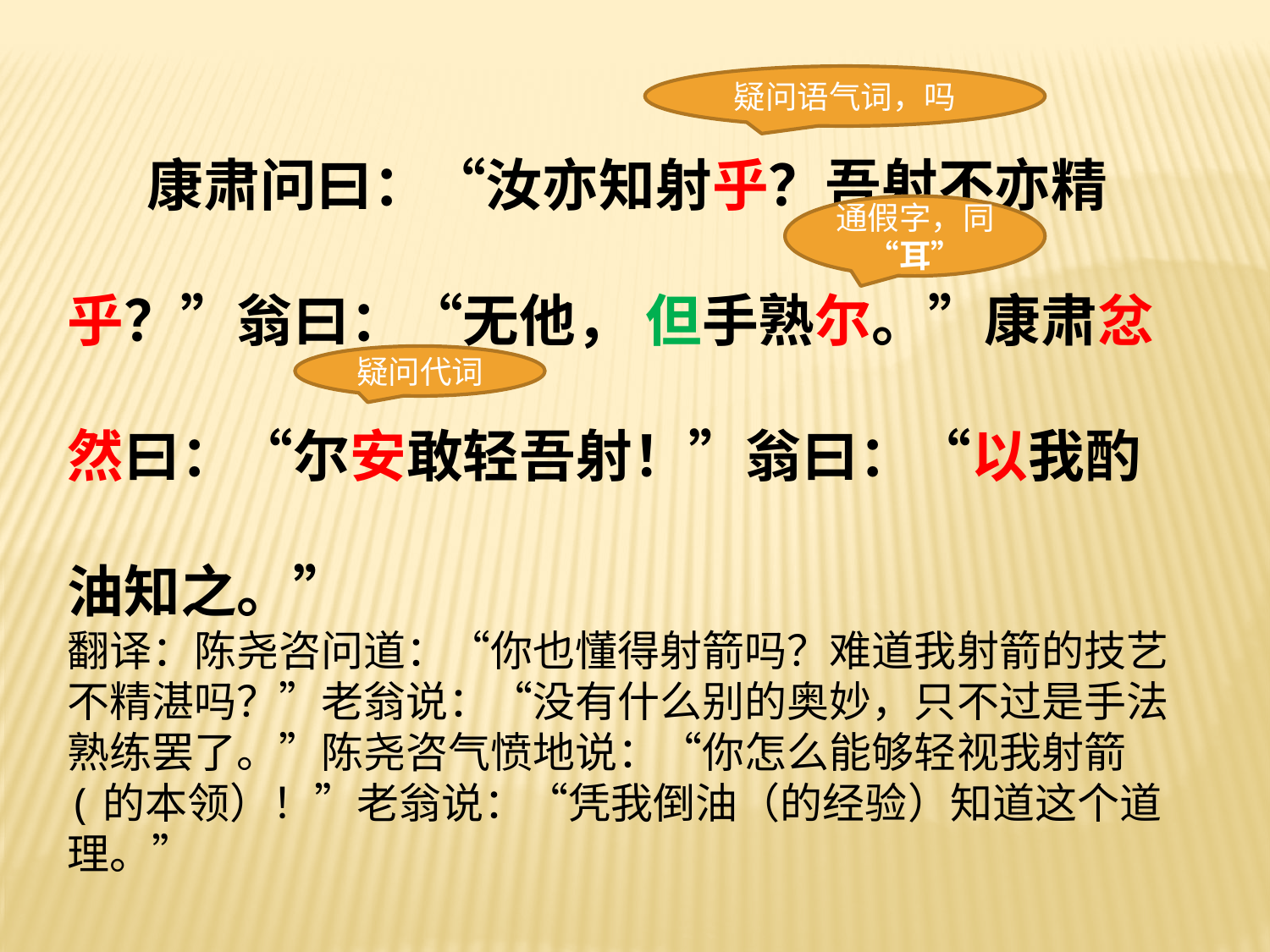

康肃问曰：“汝亦知射乎？吾射不亦精乎？”翁曰：“无他， 但手熟尔。”康肃忿然曰：“尔安敢轻吾射！”翁曰：“以我酌油知之。”
翻译：陈尧咨问道：“你也懂得射箭吗？难道我射箭的技艺不精湛吗？”老翁说：“没有什么别的奥妙，只不过是手法熟练罢了。”陈尧咨气愤地说：“你怎么能够轻视我射箭(的本领）！”老翁说：“凭我倒油（的经验）知道这个道理。”
疑问语气词，吗
通假字，同“耳”
疑问代词